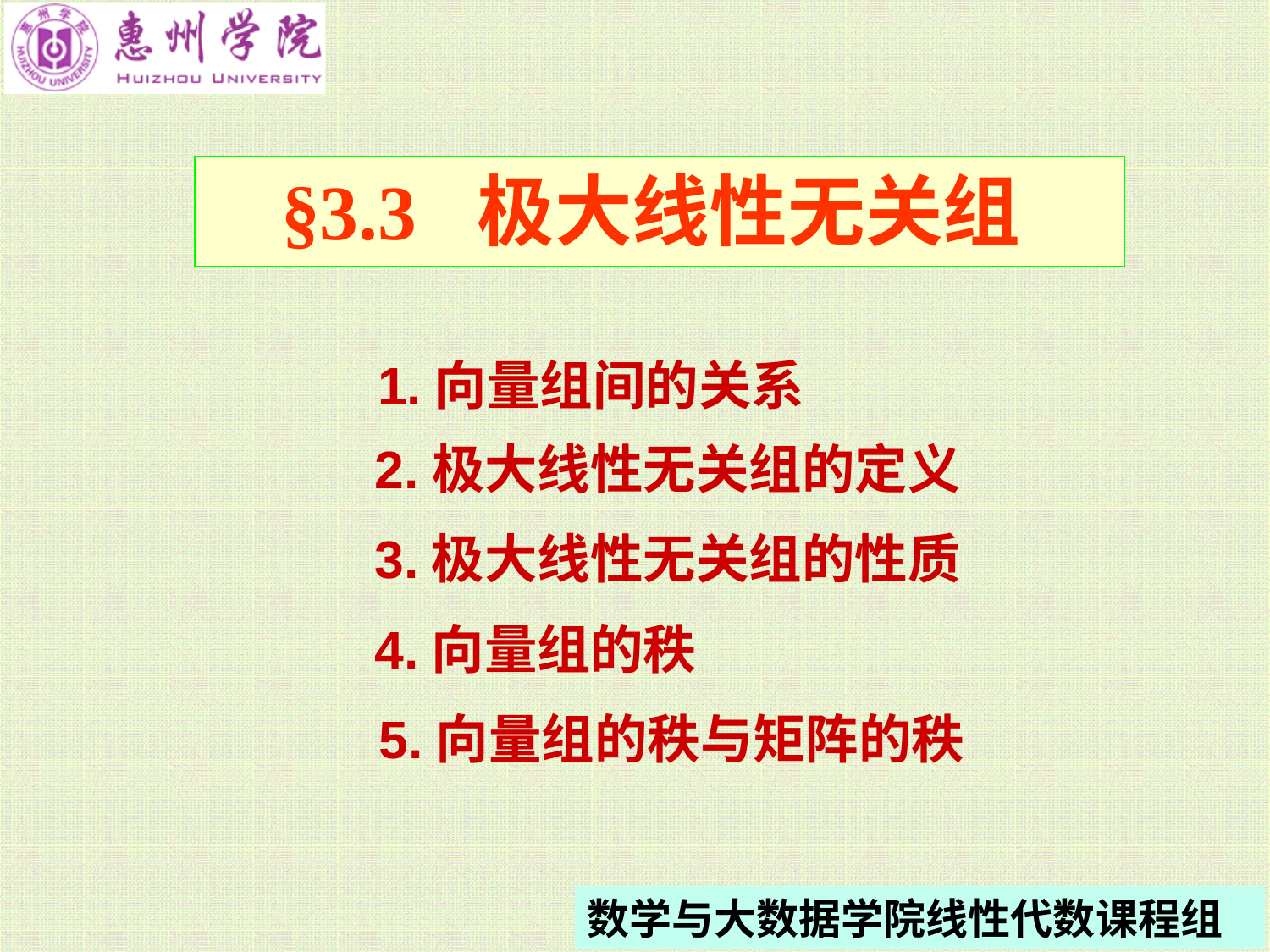

§3.3  极大线性无关组
1.向量组间的关系
2.极大线性无关组的定义
3.极大线性无关组的性质
4.向量组的秩
5.向量组的秩与矩阵的秩